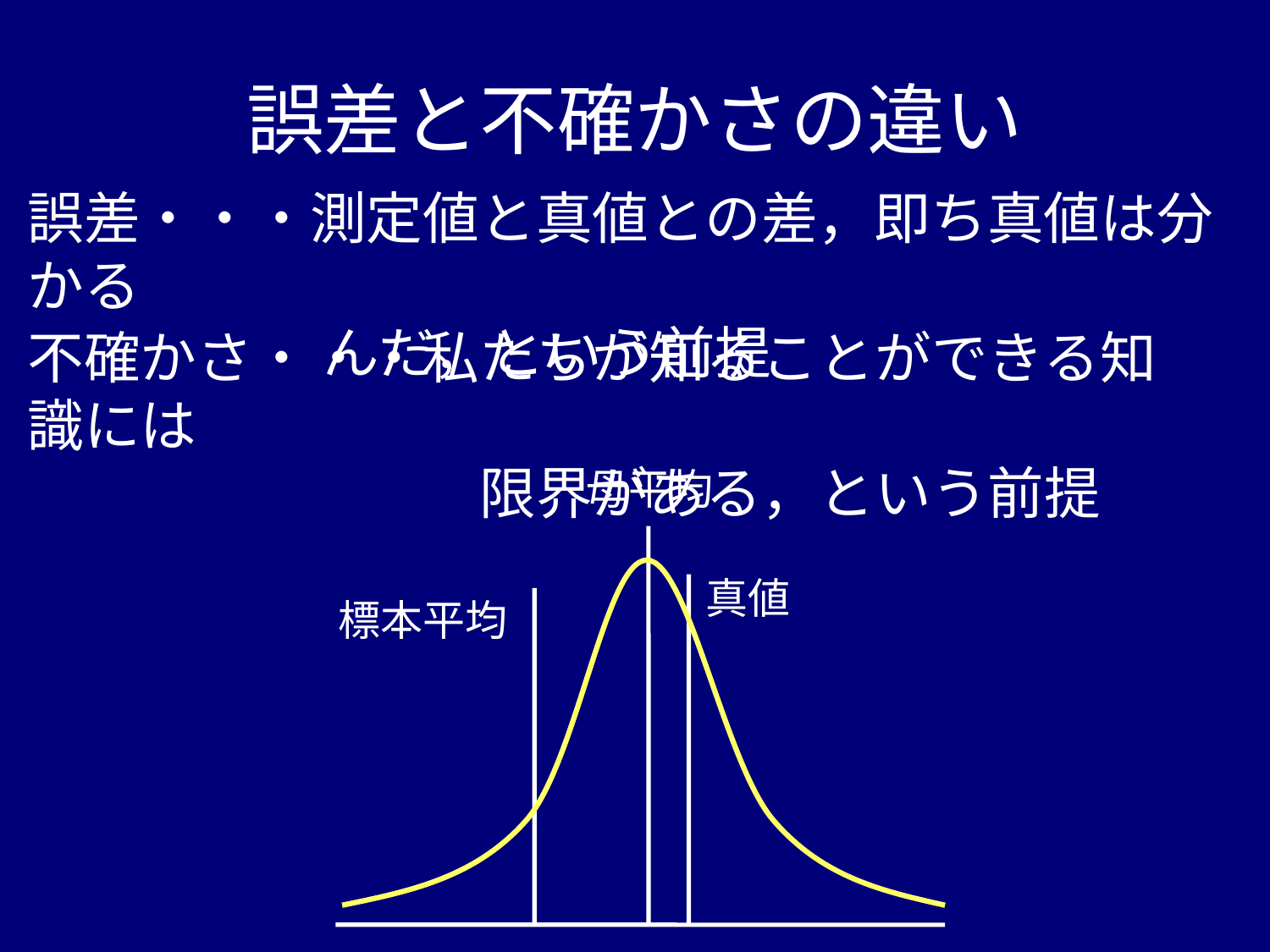

# 誤差と不確かさの違い
誤差・・・測定値と真値との差，即ち真値は分かる
　　　　　 んだ，という前提
不確かさ・・・私たちが知ることができる知識には
　　　　　　　　限界がある，という前提
母平均

真値

標本平均